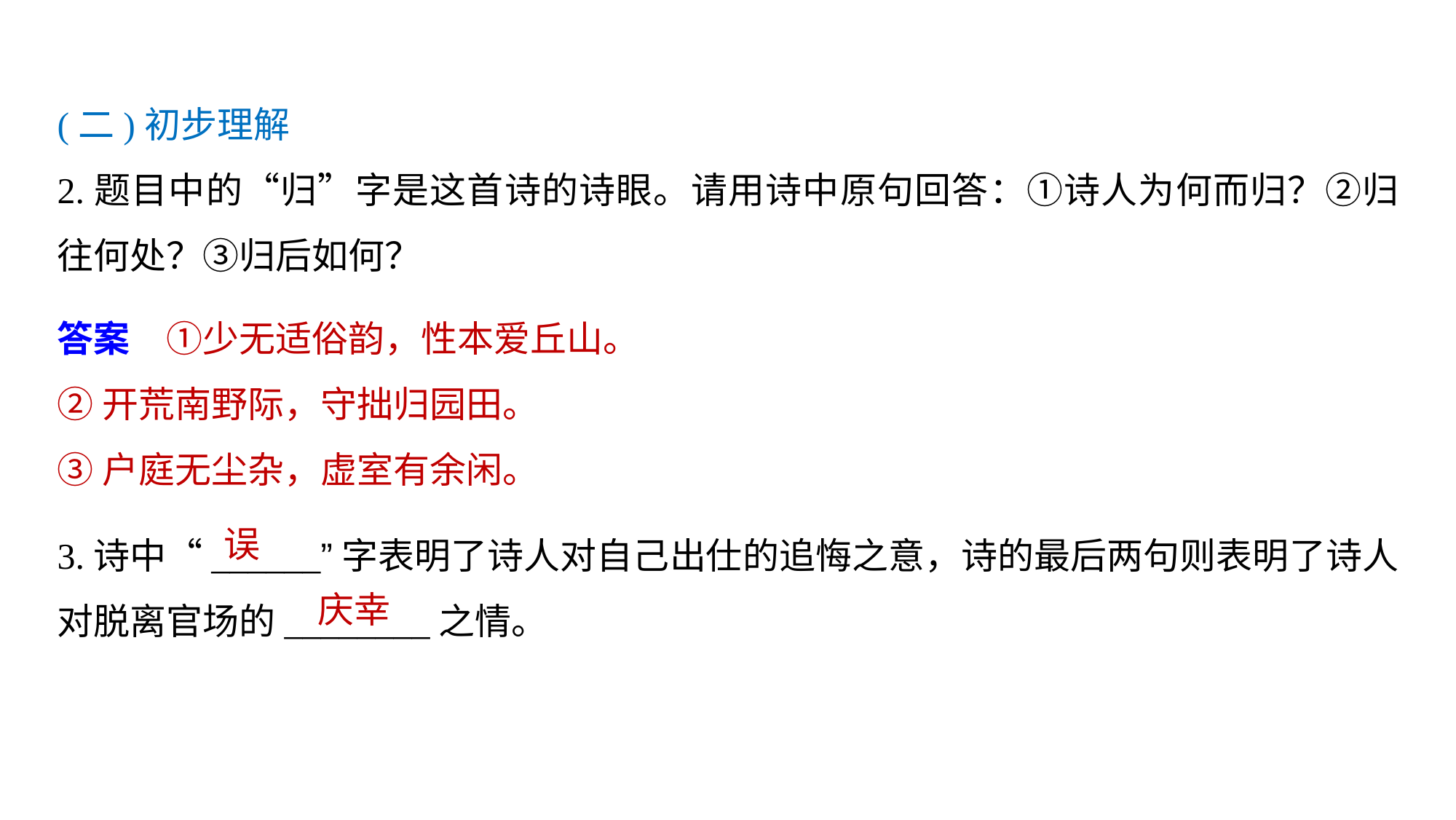

(二)初步理解
2.题目中的“归”字是这首诗的诗眼。请用诗中原句回答：①诗人为何而归？②归往何处？③归后如何？
答案　①少无适俗韵，性本爱丘山。
②开荒南野际，守拙归园田。
③户庭无尘杂，虚室有余闲。
3.诗中“______”字表明了诗人对自己出仕的追悔之意，诗的最后两句则表明了诗人对脱离官场的________之情。
误
庆幸